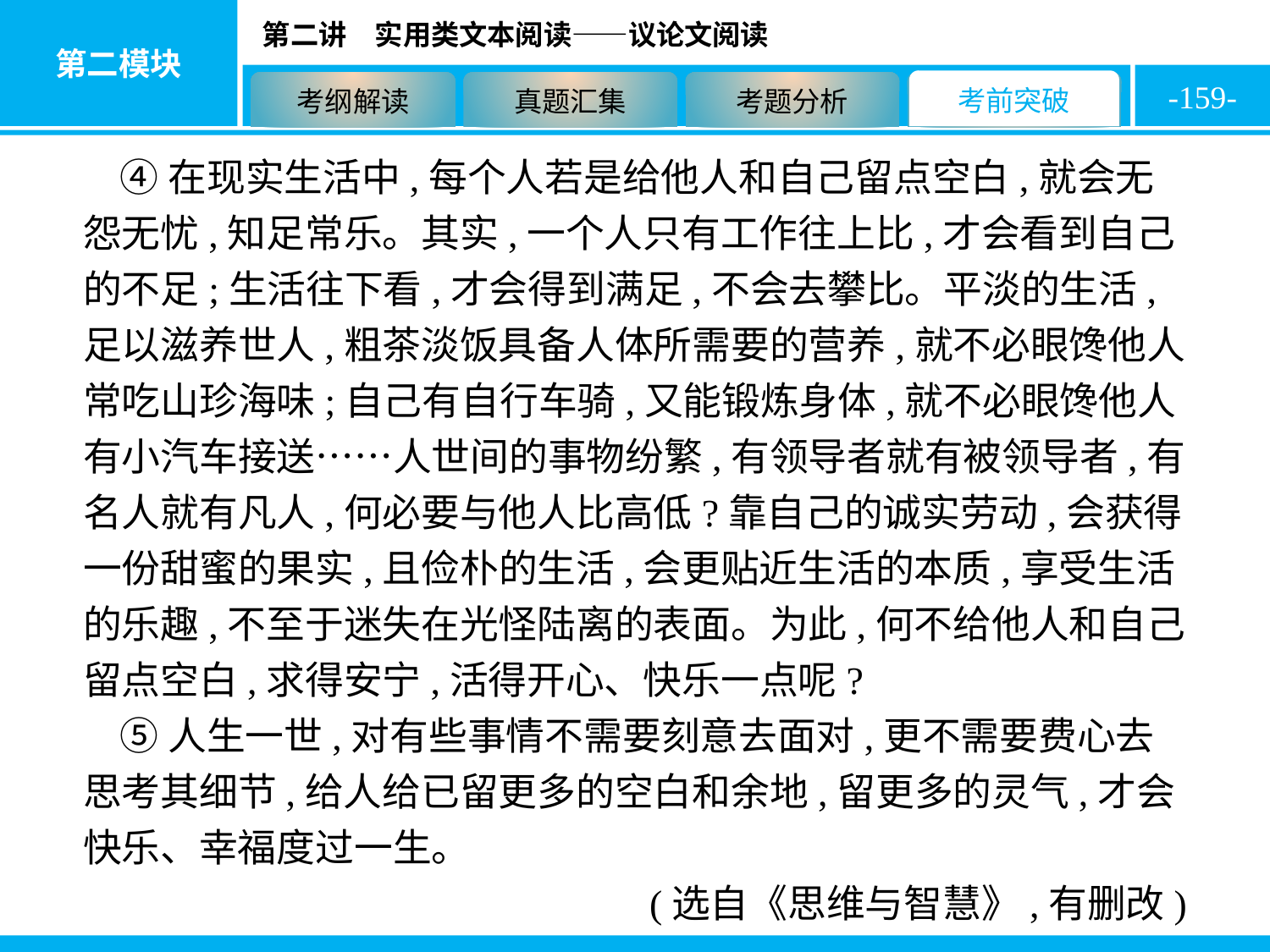

-159-
④在现实生活中,每个人若是给他人和自己留点空白,就会无怨无忧,知足常乐。其实,一个人只有工作往上比,才会看到自己的不足;生活往下看,才会得到满足,不会去攀比。平淡的生活,足以滋养世人,粗茶淡饭具备人体所需要的营养,就不必眼馋他人常吃山珍海味;自己有自行车骑,又能锻炼身体,就不必眼馋他人有小汽车接送……人世间的事物纷繁,有领导者就有被领导者,有名人就有凡人,何必要与他人比高低?靠自己的诚实劳动,会获得一份甜蜜的果实,且俭朴的生活,会更贴近生活的本质,享受生活的乐趣,不至于迷失在光怪陆离的表面。为此,何不给他人和自己留点空白,求得安宁,活得开心、快乐一点呢?
⑤人生一世,对有些事情不需要刻意去面对,更不需要费心去思考其细节,给人给已留更多的空白和余地,留更多的灵气,才会快乐、幸福度过一生。
(选自《思维与智慧》,有删改)